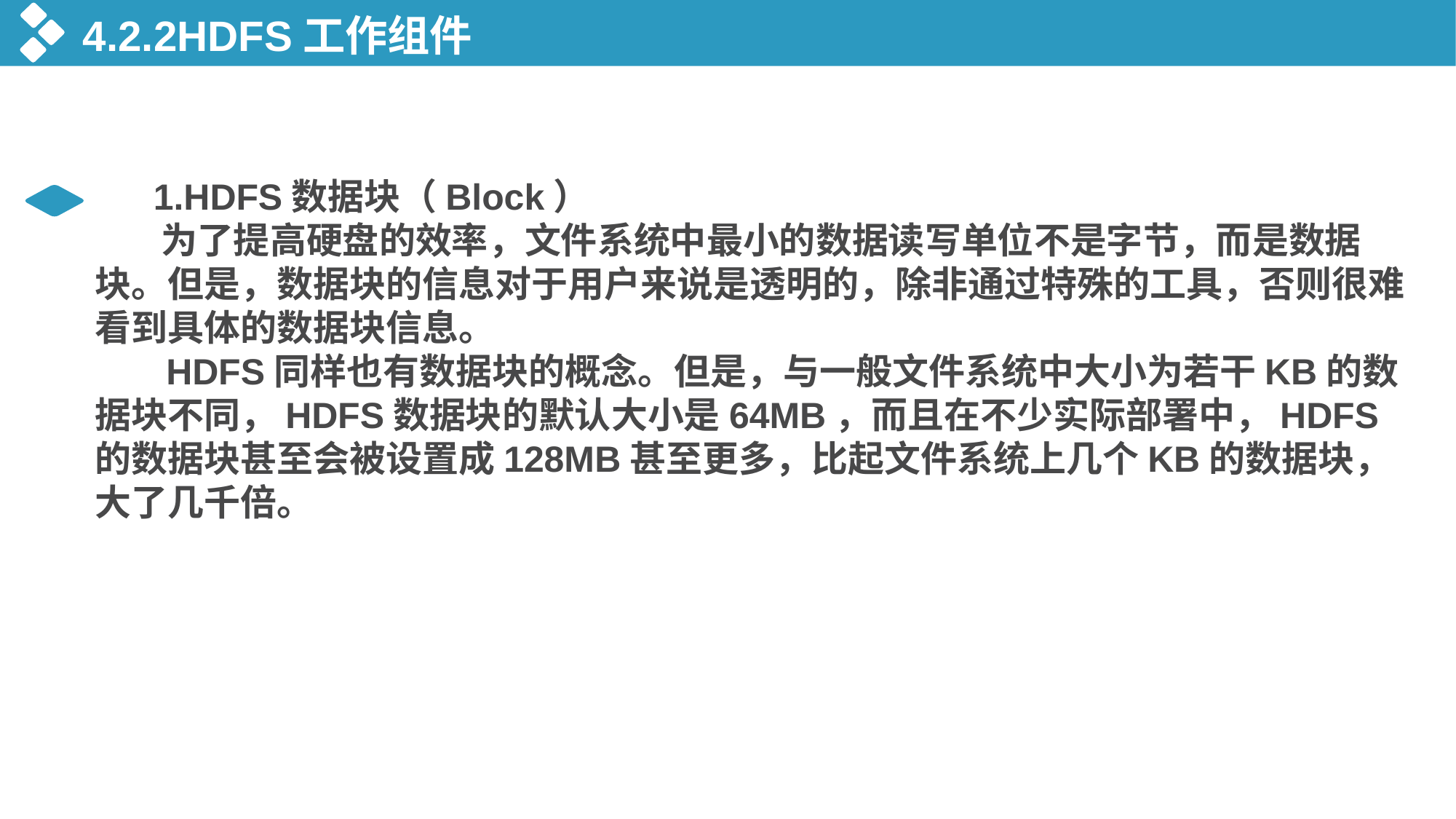

4.2.2HDFS工作组件
       1.HDFS数据块（Block）
       为了提高硬盘的效率，文件系统中最小的数据读写单位不是字节，而是数据块。但是，数据块的信息对于用户来说是透明的，除非通过特殊的工具，否则很难看到具体的数据块信息。
       HDFS同样也有数据块的概念。但是，与一般文件系统中大小为若干KB的数据块不同，HDFS数据块的默认大小是64MB，而且在不少实际部署中，HDFS的数据块甚至会被设置成128MB甚至更多，比起文件系统上几个KB的数据块，大了几千倍。